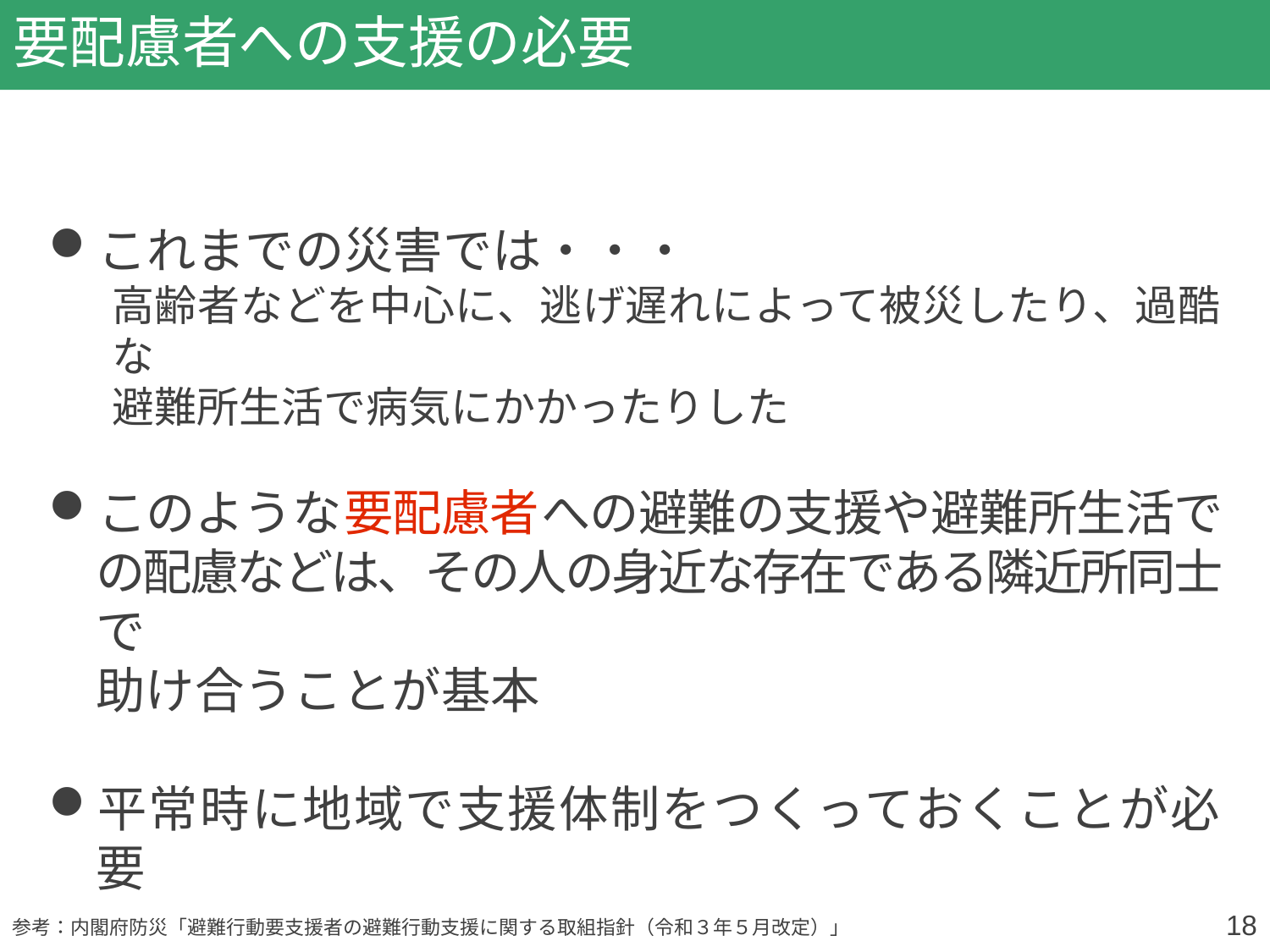

# 要配慮者への支援の必要
これまでの災害では・・・
高齢者などを中心に、逃げ遅れによって被災したり、過酷な
避難所生活で病気にかかったりした

このような要配慮者への避難の支援や避難所生活での配慮などは、その人の身近な存在である隣近所同士で
助け合うことが基本

平常時に地域で支援体制をつくっておくことが必要
18
参考：内閣府防災「避難行動要支援者の避難行動支援に関する取組指針（令和３年５月改定）」